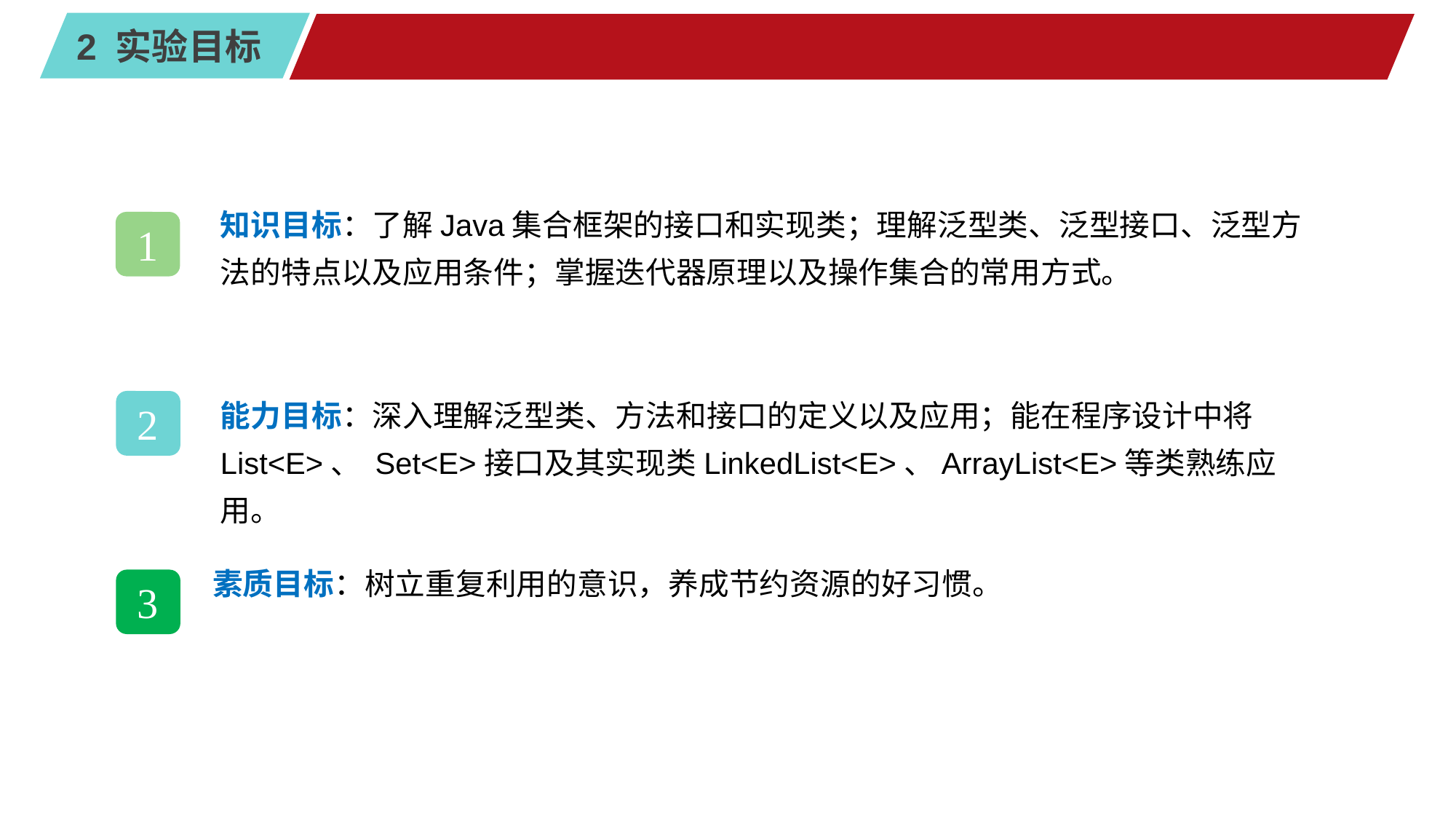

#
知识目标：了解Java集合框架的接口和实现类；理解泛型类、泛型接口、泛型方法的特点以及应用条件；掌握迭代器原理以及操作集合的常用方式。
1
能力目标：深入理解泛型类、方法和接口的定义以及应用；能在程序设计中将List<E>、 Set<E>接口及其实现类LinkedList<E>、ArrayList<E>等类熟练应用。
2
素质目标：树立重复利用的意识，养成节约资源的好习惯。
3